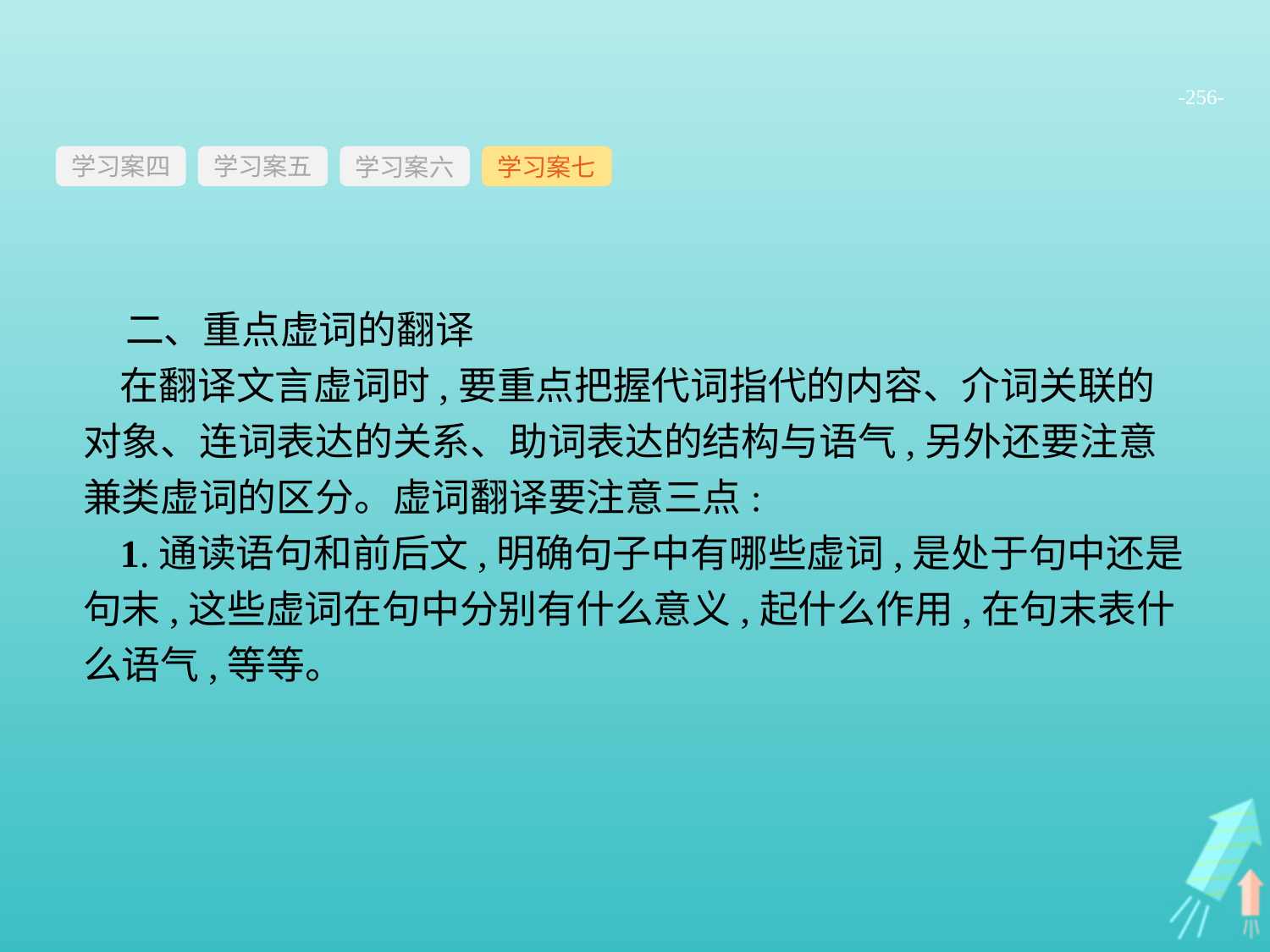

-256-
学习案四
学习案六
学习案七
学习案五
二、重点虚词的翻译
在翻译文言虚词时,要重点把握代词指代的内容、介词关联的对象、连词表达的关系、助词表达的结构与语气,另外还要注意兼类虚词的区分。虚词翻译要注意三点:
1.通读语句和前后文,明确句子中有哪些虚词,是处于句中还是句末,这些虚词在句中分别有什么意义,起什么作用,在句末表什么语气,等等。